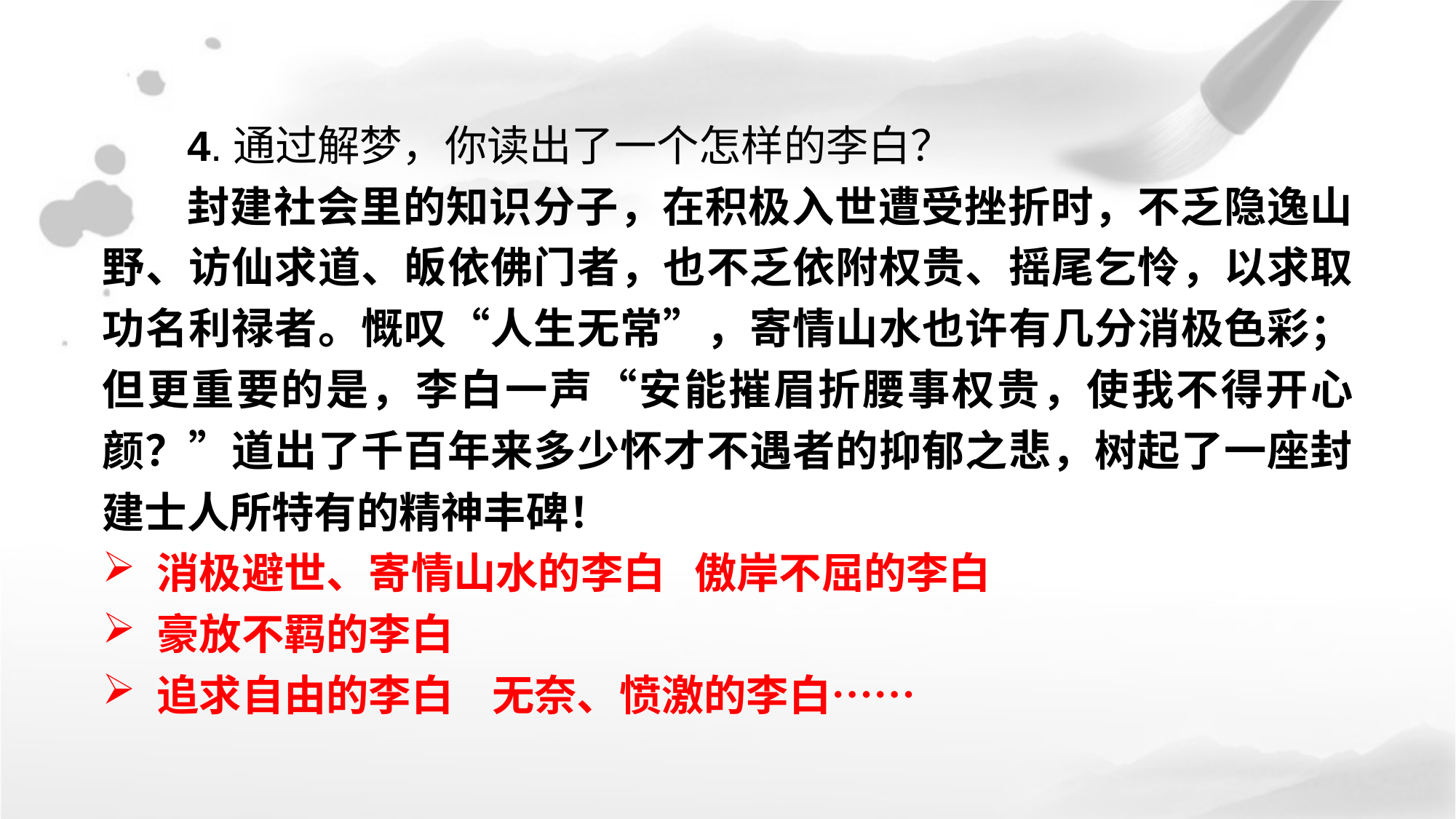

4.通过解梦，你读出了一个怎样的李白？
封建社会里的知识分子，在积极入世遭受挫折时，不乏隐逸山野、访仙求道、皈依佛门者，也不乏依附权贵、摇尾乞怜，以求取功名利禄者。慨叹“人生无常”，寄情山水也许有几分消极色彩；但更重要的是，李白一声“安能摧眉折腰事权贵，使我不得开心颜？”道出了千百年来多少怀才不遇者的抑郁之悲，树起了一座封建士人所特有的精神丰碑！
消极避世、寄情山水的李白   傲岸不屈的李白
豪放不羁的李白
追求自由的李白    无奈、愤激的李白……